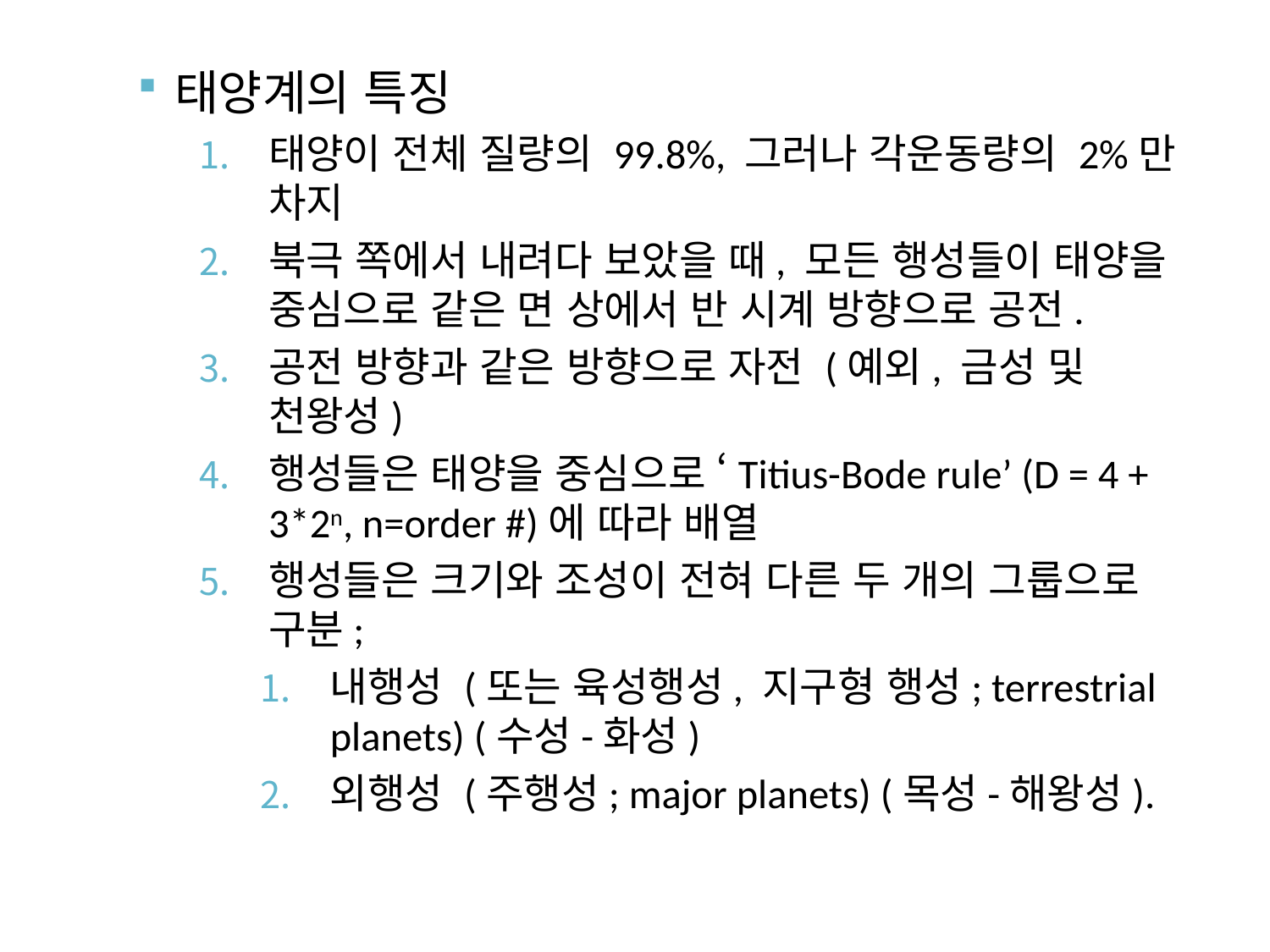

태양계의 특징
태양이 전체 질량의 99.8%, 그러나 각운동량의 2%만 차지
북극 쪽에서 내려다 보았을 때, 모든 행성들이 태양을 중심으로 같은 면 상에서 반 시계 방향으로 공전.
공전 방향과 같은 방향으로 자전 (예외, 금성 및 천왕성)
행성들은 태양을 중심으로 ‘Titius-Bode rule’ (D = 4 + 3*2n, n=order #)에 따라 배열
행성들은 크기와 조성이 전혀 다른 두 개의 그룹으로 구분;
내행성 (또는 육성행성, 지구형 행성; terrestrial planets) (수성-화성)
외행성 (주행성; major planets) (목성-해왕성).